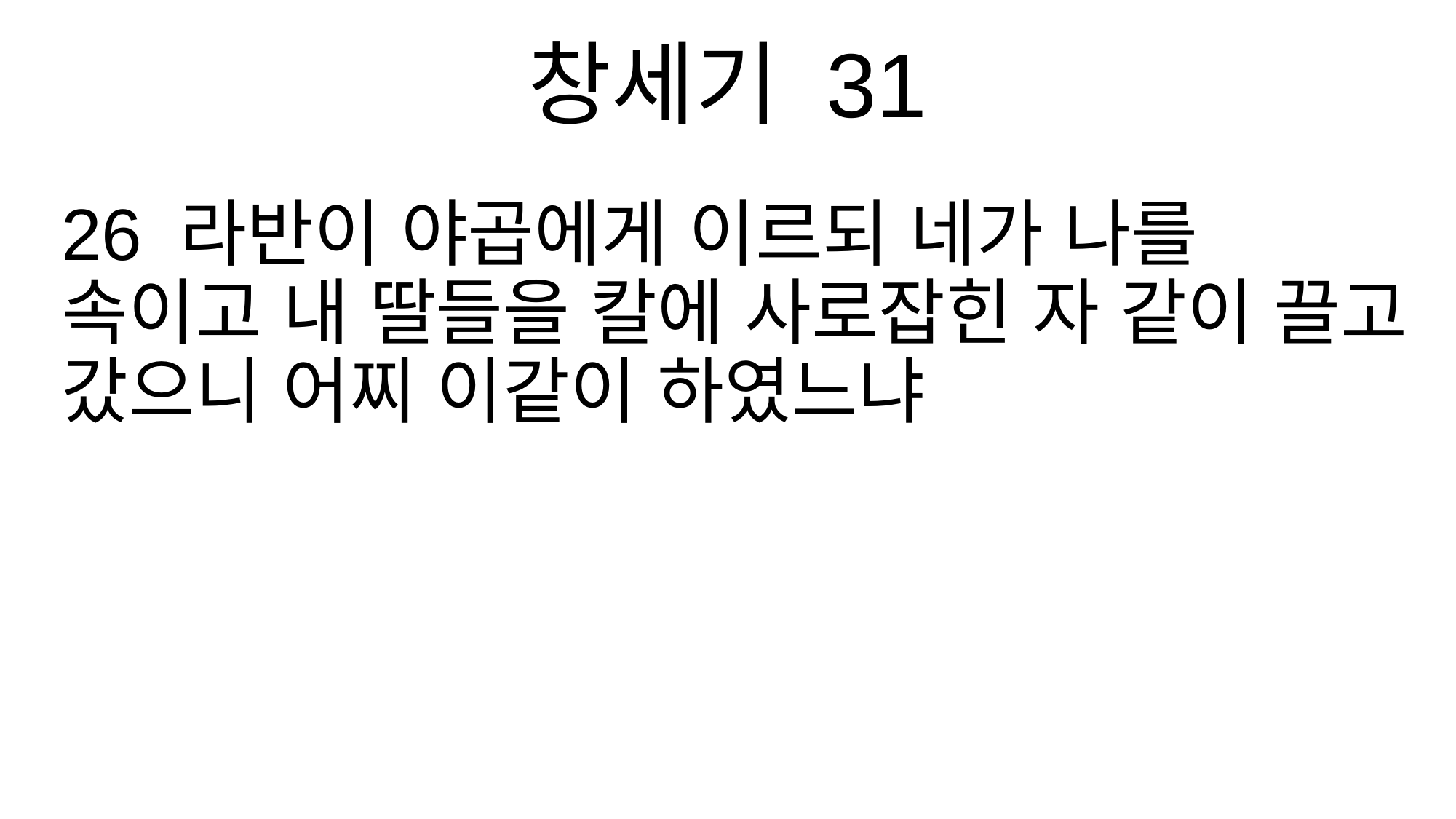

창세기 31
26 라반이 야곱에게 이르되 네가 나를 속이고 내 딸들을 칼에 사로잡힌 자 같이 끌고 갔으니 어찌 이같이 하였느냐